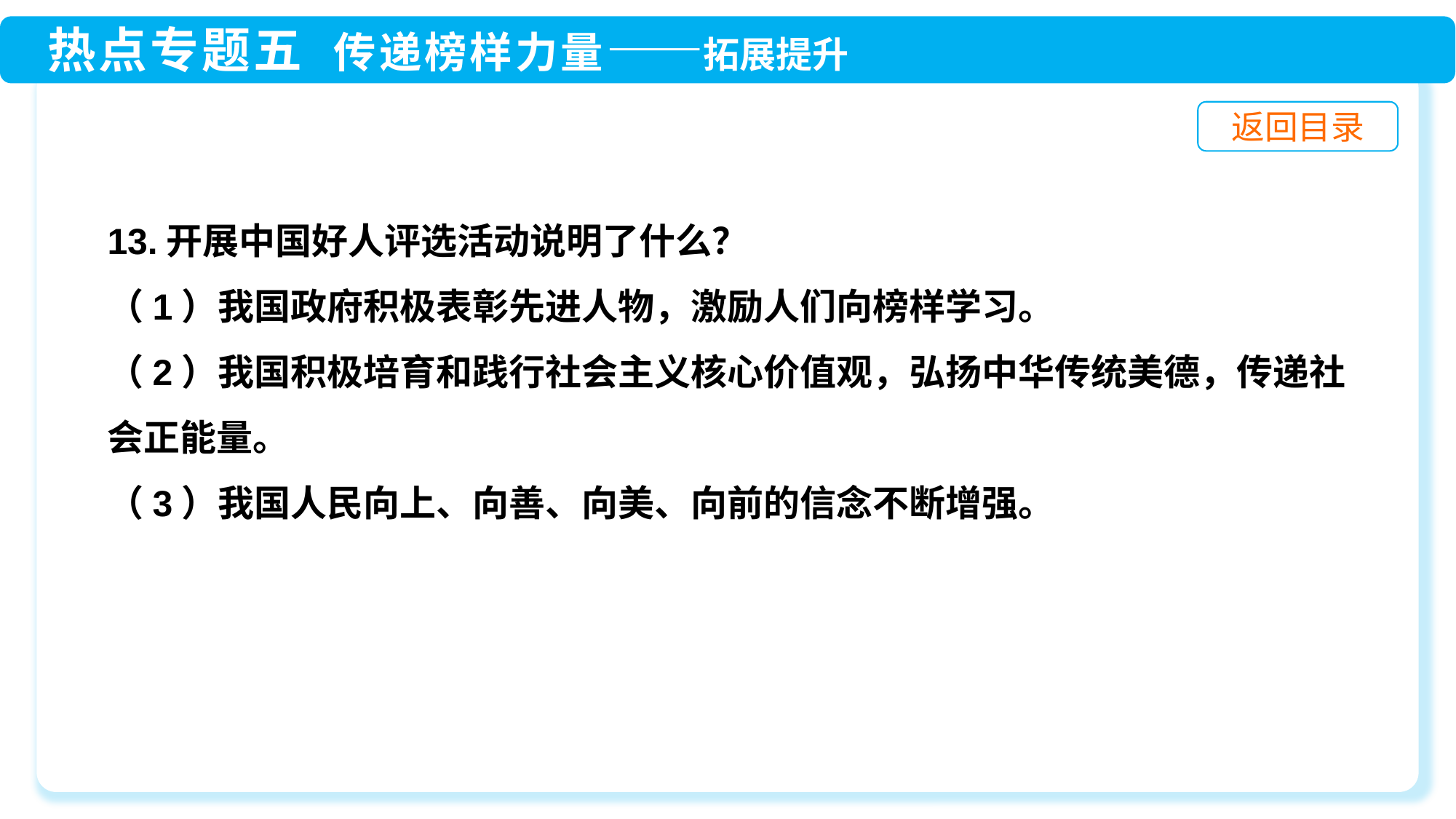

13.开展中国好人评选活动说明了什么？
（1）我国政府积极表彰先进人物，激励人们向榜样学习。
（2）我国积极培育和践行社会主义核心价值观，弘扬中华传统美德，传递社会正能量。
（3）我国人民向上、向善、向美、向前的信念不断增强。